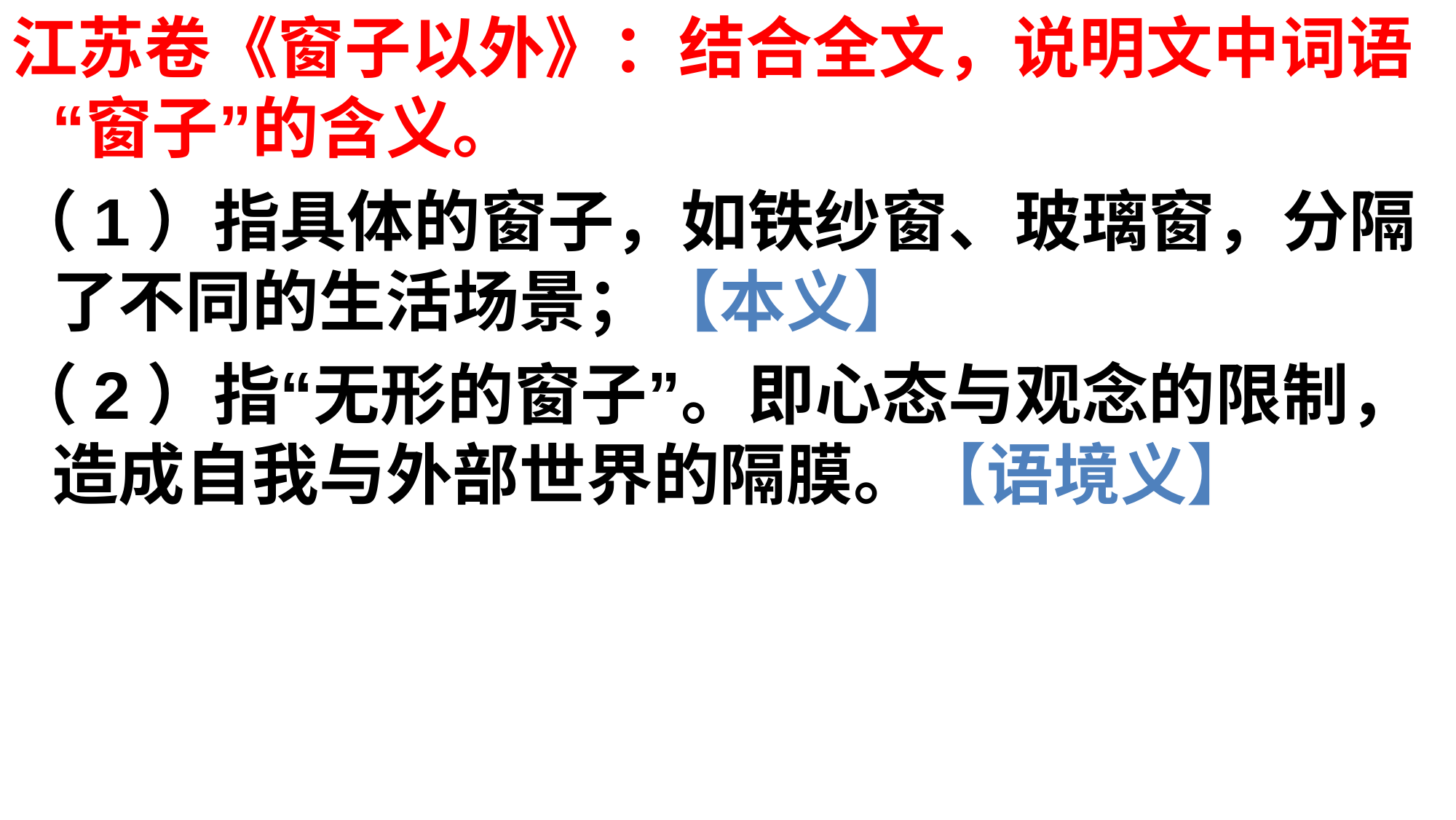

江苏卷《窗子以外》：结合全文，说明文中词语“窗子”的含义。
（1）指具体的窗子，如铁纱窗、玻璃窗，分隔了不同的生活场景；【本义】
（2）指“无形的窗子”。即心态与观念的限制，造成自我与外部世界的隔膜。【语境义】